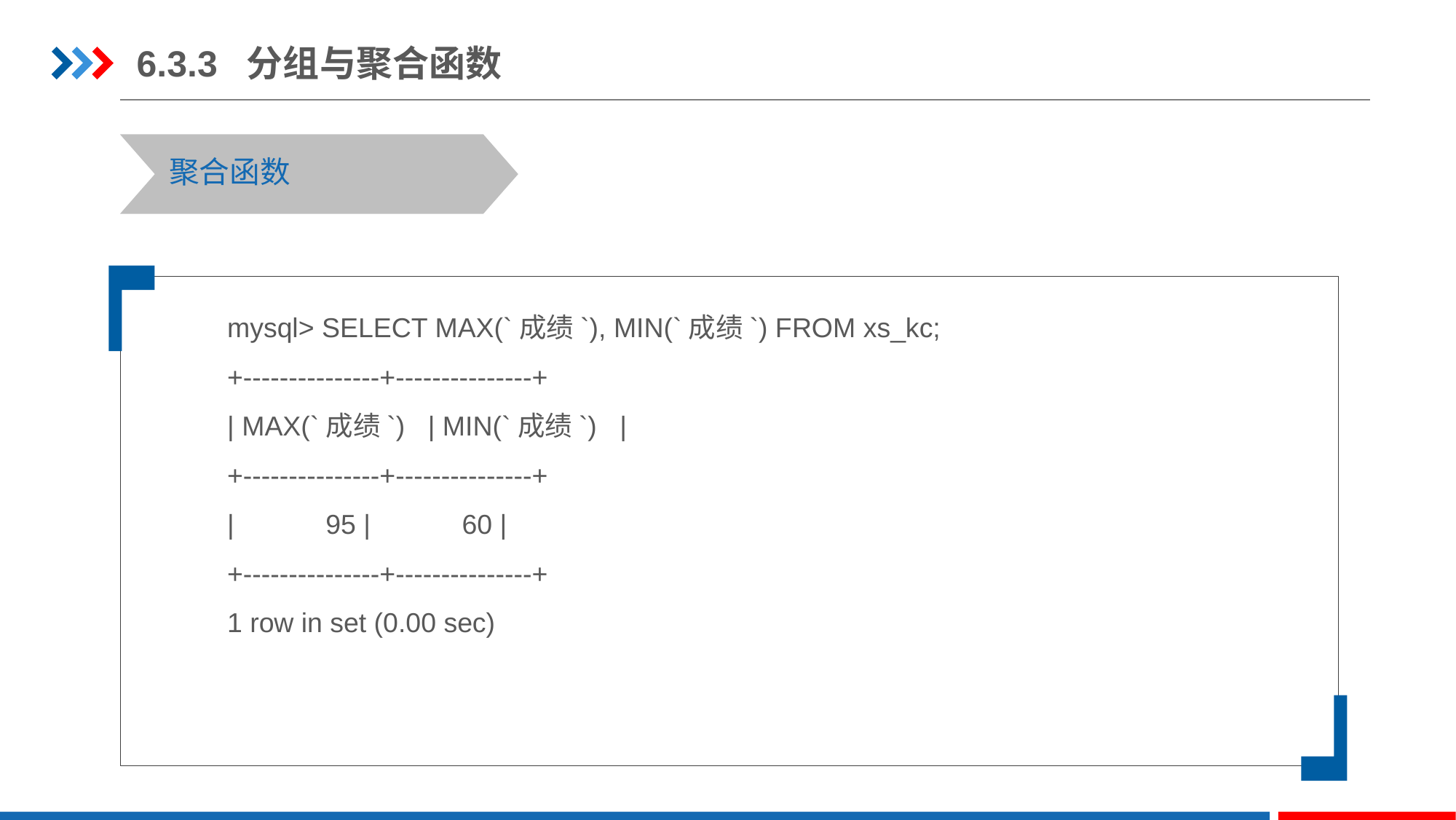

6.3.3  分组与聚合函数

聚合函数

mysql> SELECT MAX(`成绩`), MIN(`成绩`) FROM xs_kc;
+---------------+---------------+
| MAX(`成绩`)   | MIN(`成绩`)   |
+---------------+---------------+
|            95 |            60 |
+---------------+---------------+
1 row in set (0.00 sec)